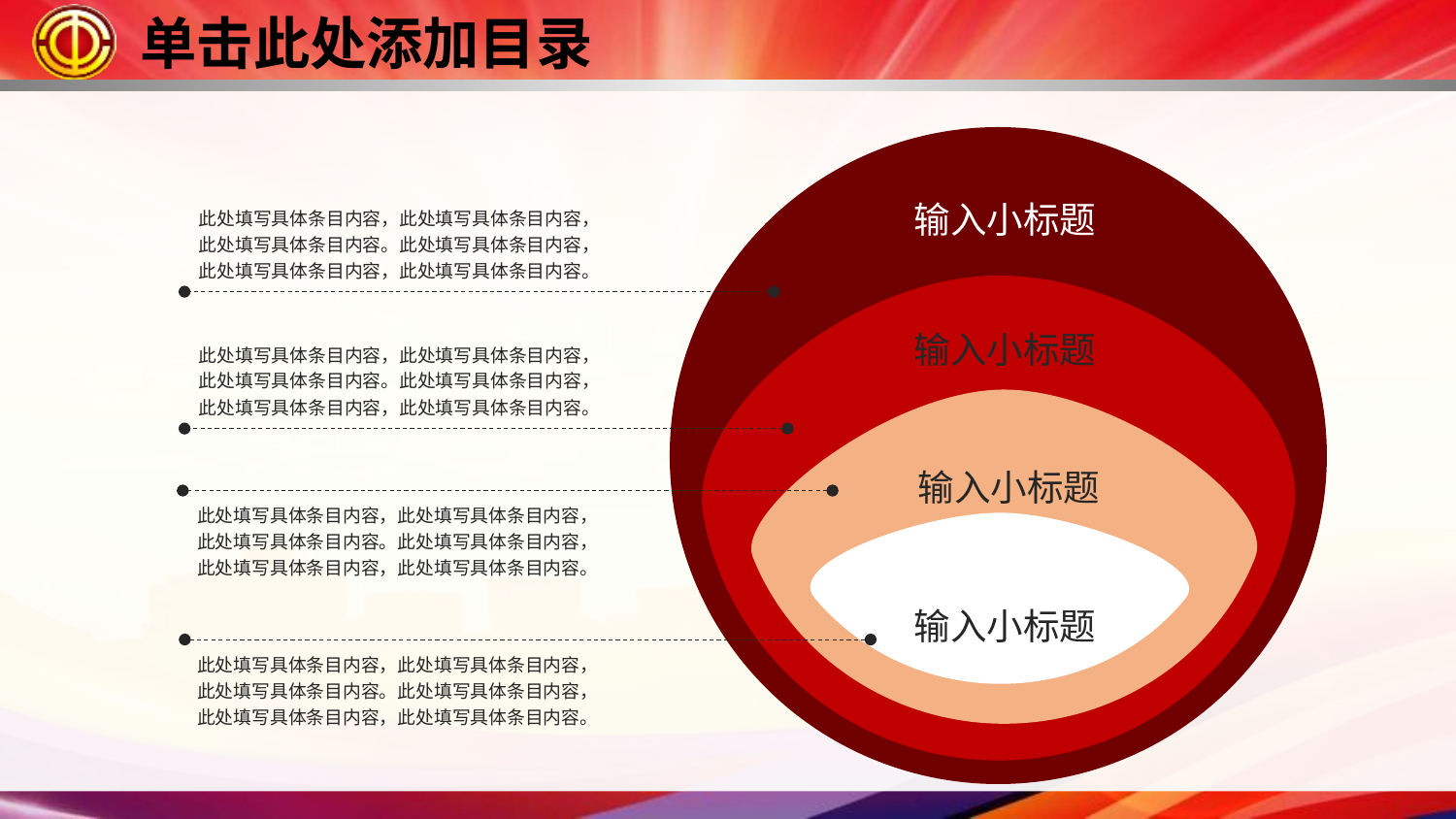

输入小标题
此处填写具体条目内容，此处填写具体条目内容，此处填写具体条目内容。此处填写具体条目内容，此处填写具体条目内容，此处填写具体条目内容。

输入小标题
此处填写具体条目内容，此处填写具体条目内容，此处填写具体条目内容。此处填写具体条目内容，此处填写具体条目内容，此处填写具体条目内容。

输入小标题

此处填写具体条目内容，此处填写具体条目内容，此处填写具体条目内容。此处填写具体条目内容，此处填写具体条目内容，此处填写具体条目内容。
输入小标题
此处填写具体条目内容，此处填写具体条目内容，此处填写具体条目内容。此处填写具体条目内容，此处填写具体条目内容，此处填写具体条目内容。